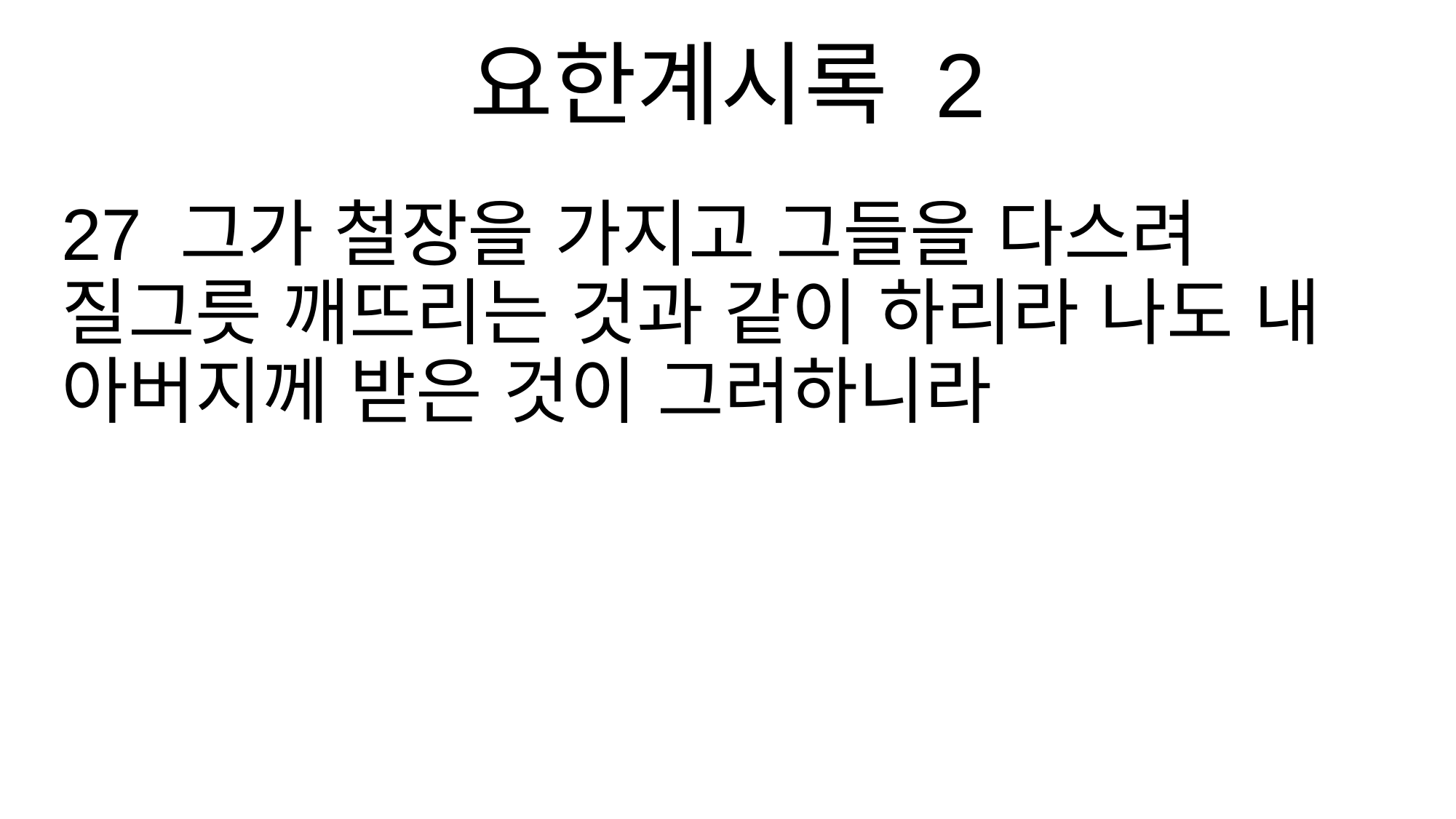

요한계시록 2
27 그가 철장을 가지고 그들을 다스려 질그릇 깨뜨리는 것과 같이 하리라 나도 내 아버지께 받은 것이 그러하니라